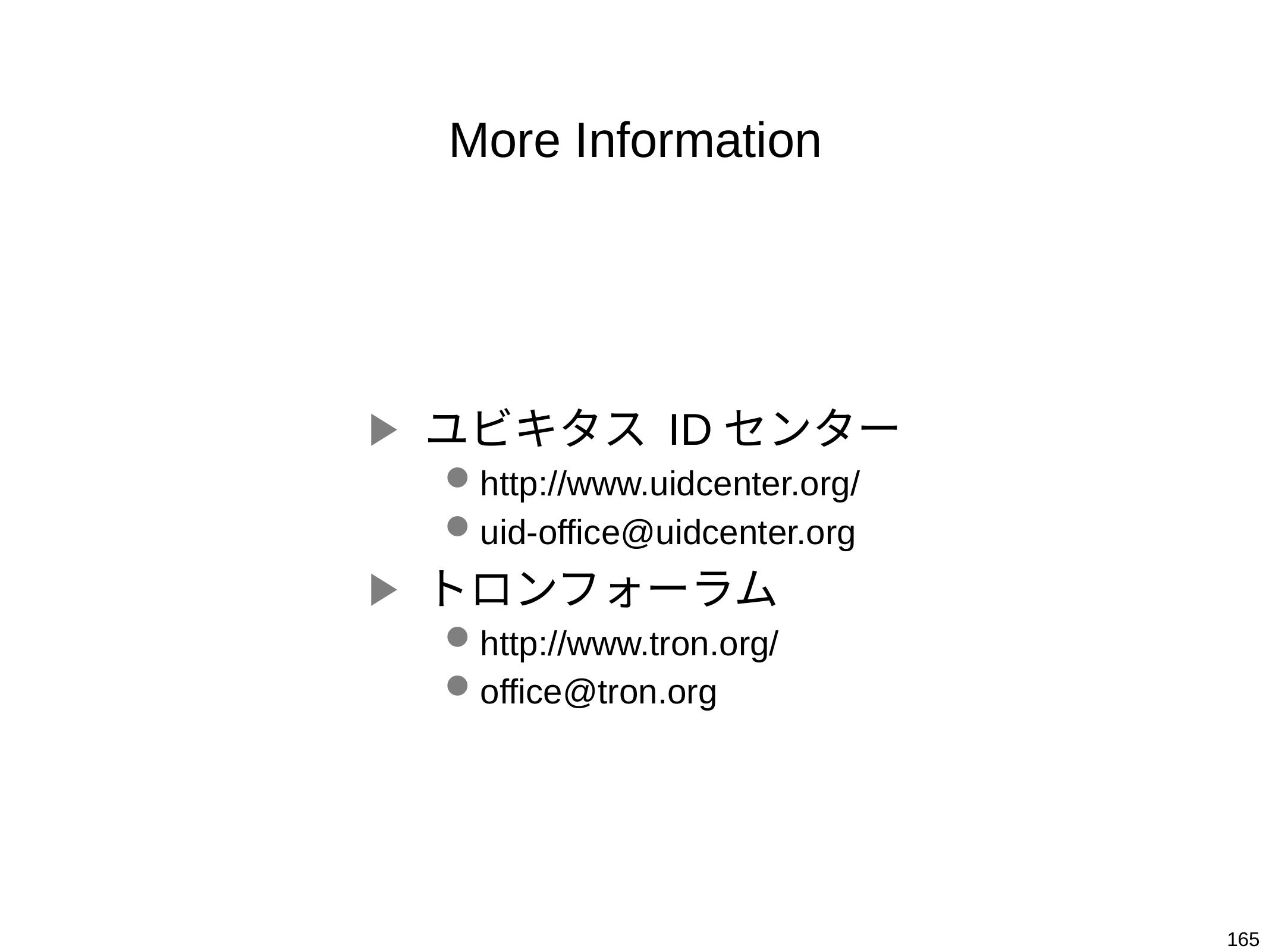

# More Information
ユビキタス IDセンター
http://www.uidcenter.org/
uid-office@uidcenter.org
トロンフォーラム
http://www.tron.org/
office@tron.org
165